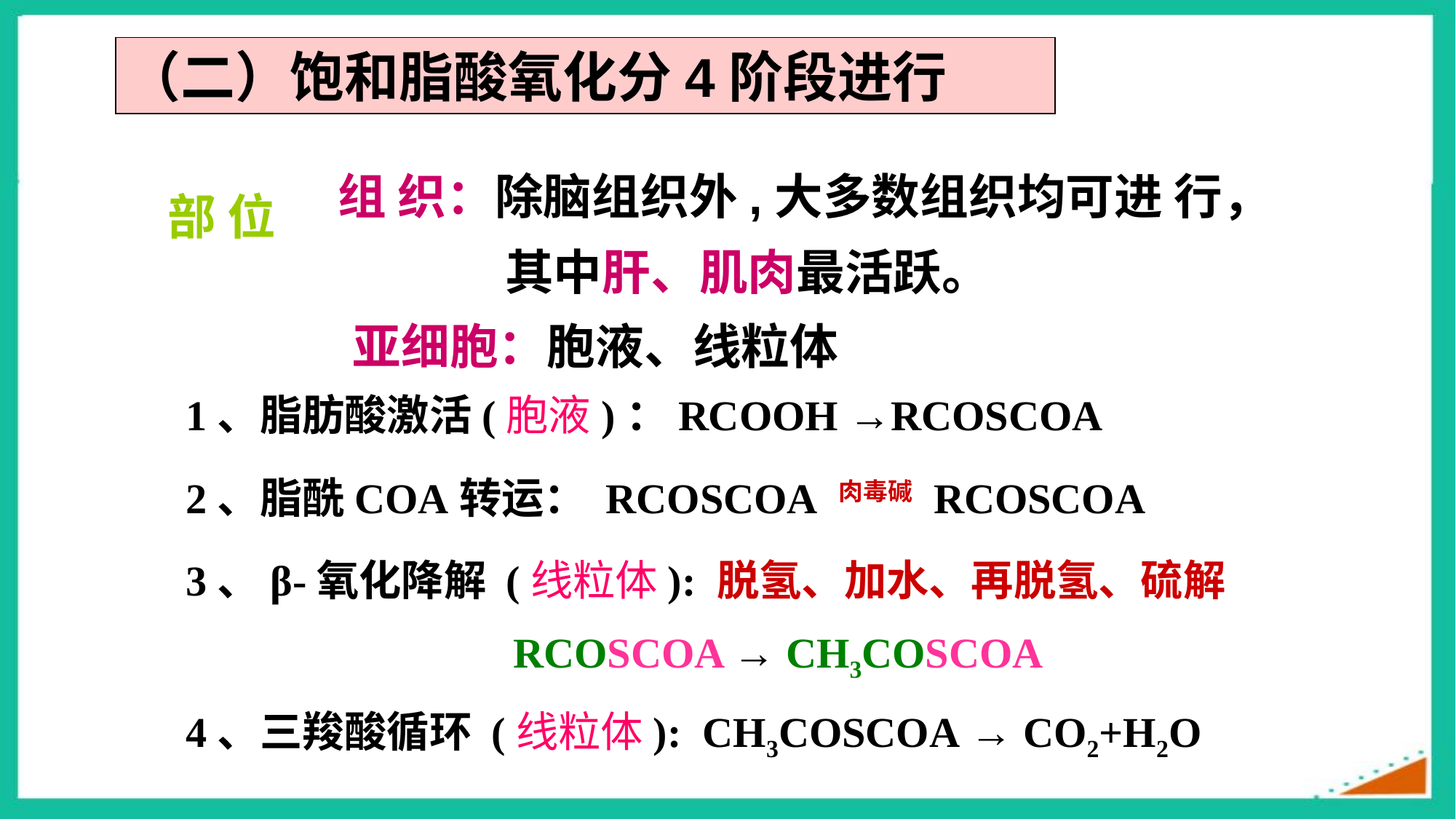

（二）饱和脂酸氧化分4阶段进行
组 织：除脑组织外,大多数组织均可进 行，
              其中肝、肌肉最活跃。
部 位
亚细胞：胞液、线粒体
        1、脂肪酸激活(胞液)：RCOOH →RCOSCOA
        2、脂酰COA转运： RCOSCOA 肉毒碱  RCOSCOA
        3、β-氧化降解 (线粒体): 脱氢、加水、再脱氢、硫解
                                       RCOSCOA → CH3COSCOA
        4、三羧酸循环 (线粒体):  CH3COSCOA → CO2+H2O